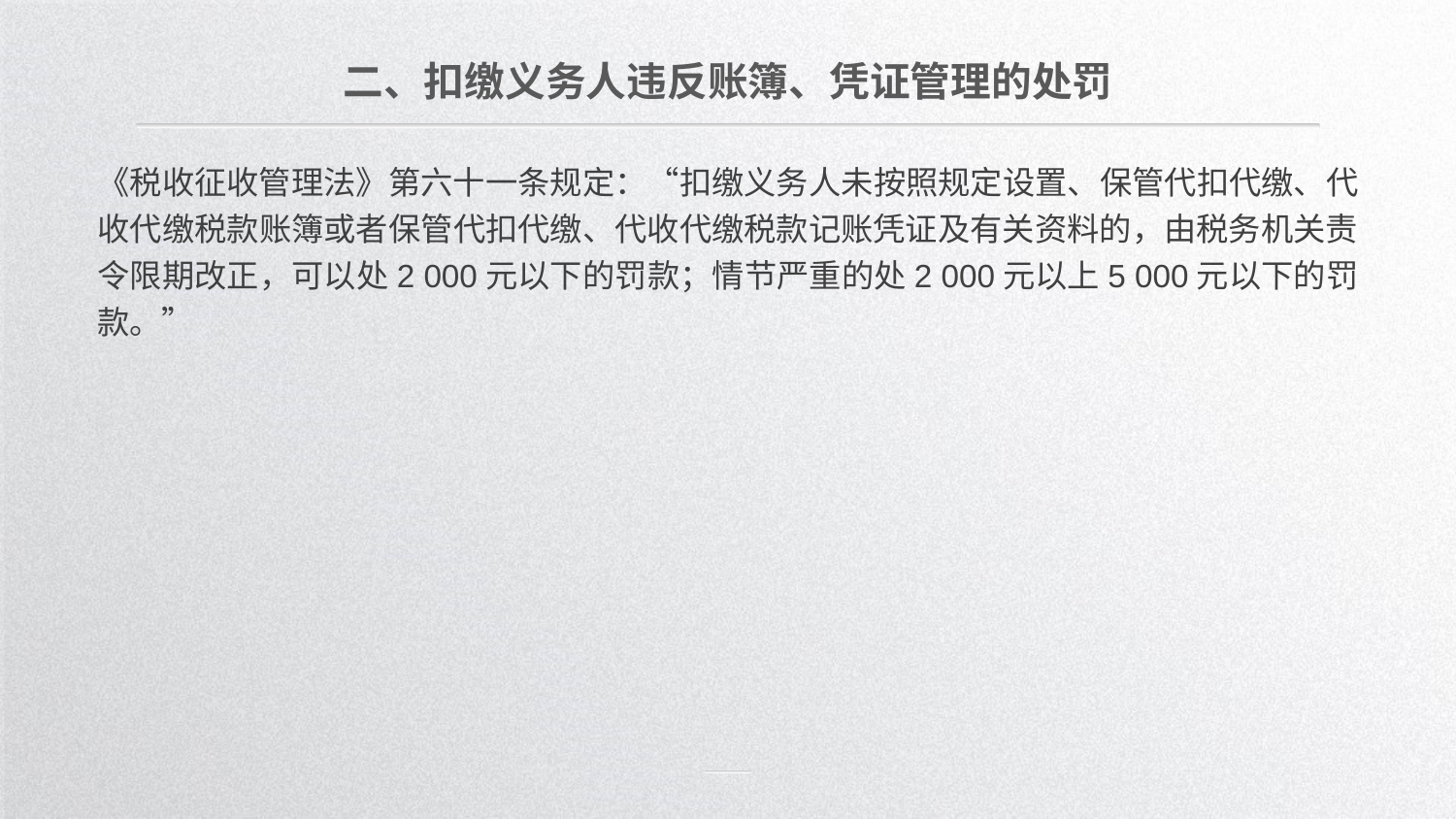

二、扣缴义务人违反账簿、凭证管理的处罚
《税收征收管理法》第六十一条规定：“扣缴义务人未按照规定设置、保管代扣代缴、代收代缴税款账簿或者保管代扣代缴、代收代缴税款记账凭证及有关资料的，由税务机关责令限期改正，可以处2 000元以下的罚款；情节严重的处2 000元以上5 000元以下的罚款。”